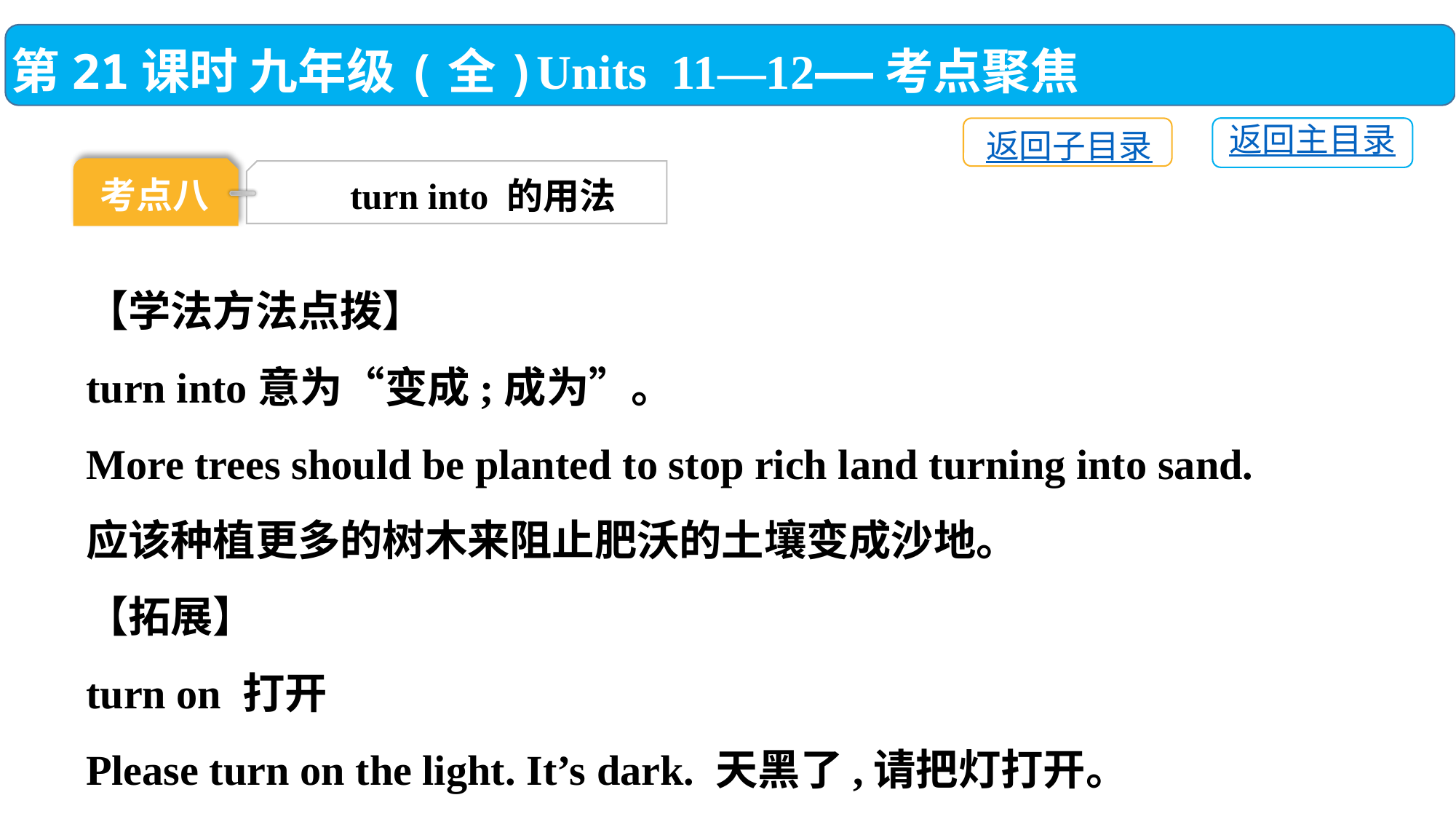

第21课时 九年级(全)Units  11—12——考点聚焦
返回主目录

返回子目录
考点八
turn into 的用法

【学法方法点拨】
turn into意为“变成;成为”。
More trees should be planted to stop rich land turning into sand.
应该种植更多的树木来阻止肥沃的土壤变成沙地。
【拓展】
turn on 打开
Please turn on the light. It’s dark. 天黑了,请把灯打开。